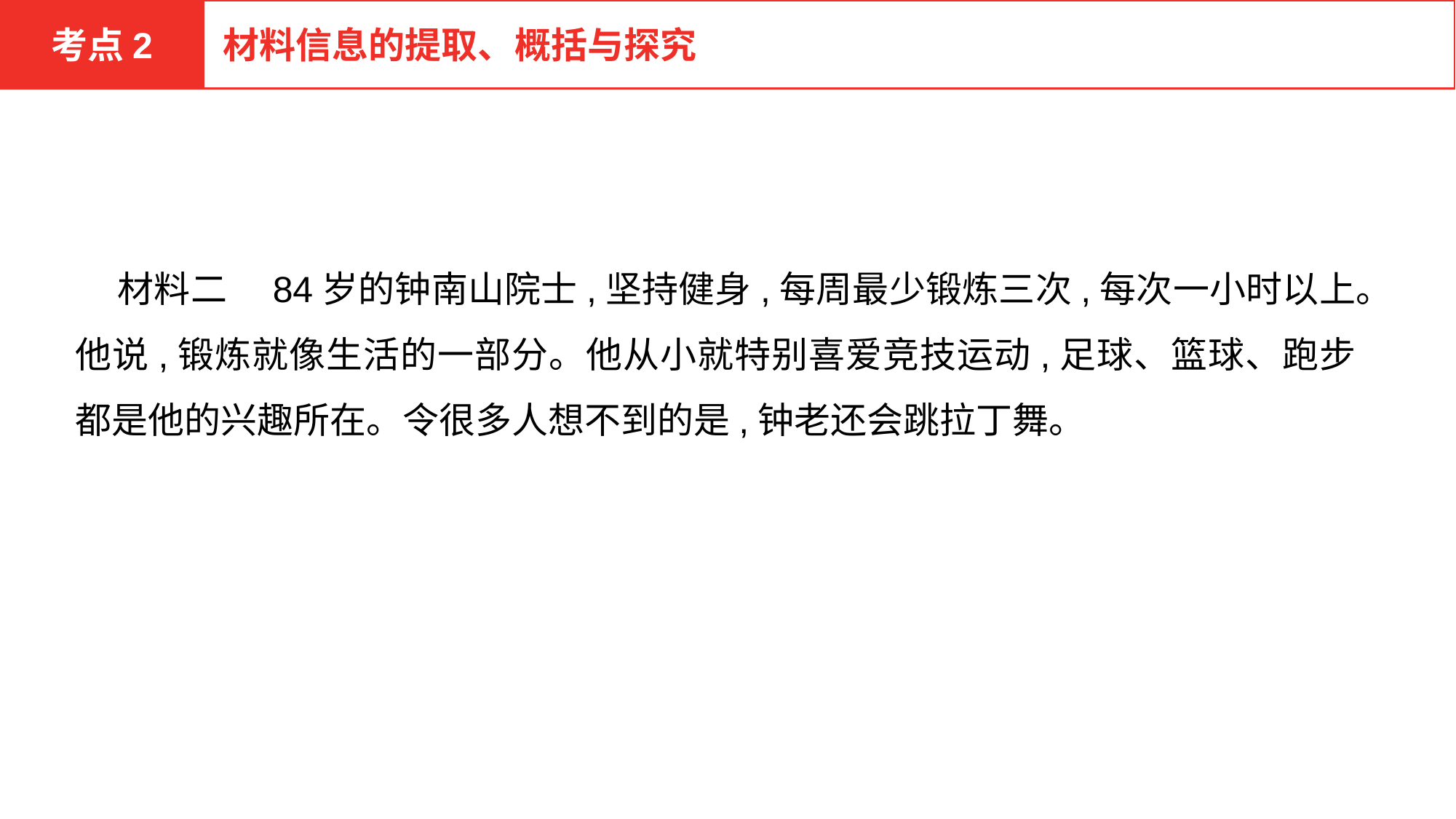

考点2
材料信息的提取、概括与探究
    材料二　84岁的钟南山院士,坚持健身,每周最少锻炼三次,每次一小时以上。他说,锻炼就像生活的一部分。他从小就特别喜爱竞技运动,足球、篮球、跑步都是他的兴趣所在。令很多人想不到的是,钟老还会跳拉丁舞。